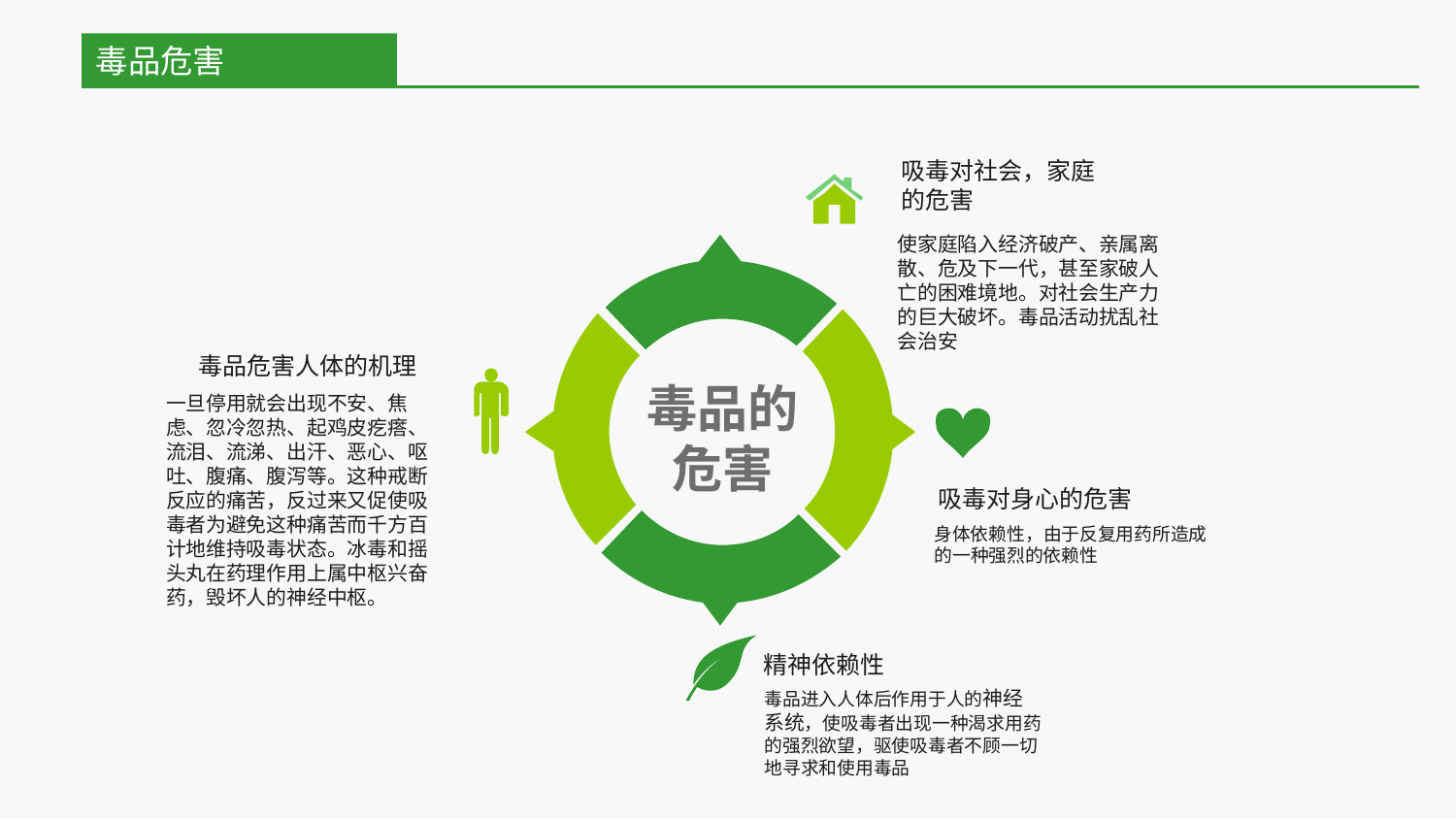

毒品危害
吸毒对社会，家庭的危害

使家庭陷入经济破产、亲属离散、危及下一代，甚至家破人亡的困难境地。对社会生产力的巨大破坏。毒品活动扰乱社会治安

毒品危害人体的机理

一旦停用就会出现不安、焦虑、忽冷忽热、起鸡皮疙瘩、流泪、流涕、出汗、恶心、呕吐、腹痛、腹泻等。这种戒断反应的痛苦，反过来又促使吸毒者为避免这种痛苦而千方百计地维持吸毒状态。冰毒和摇头丸在药理作用上属中枢兴奋药，毁坏人的神经中枢。

毒品的危害

吸毒对身心的危害

身体依赖性，由于反复用药所造成的一种强烈的依赖性

精神依赖性

毒品进入人体后作用于人的神经系统，使吸毒者出现一种渴求用药的强烈欲望，驱使吸毒者不顾一切地寻求和使用毒品